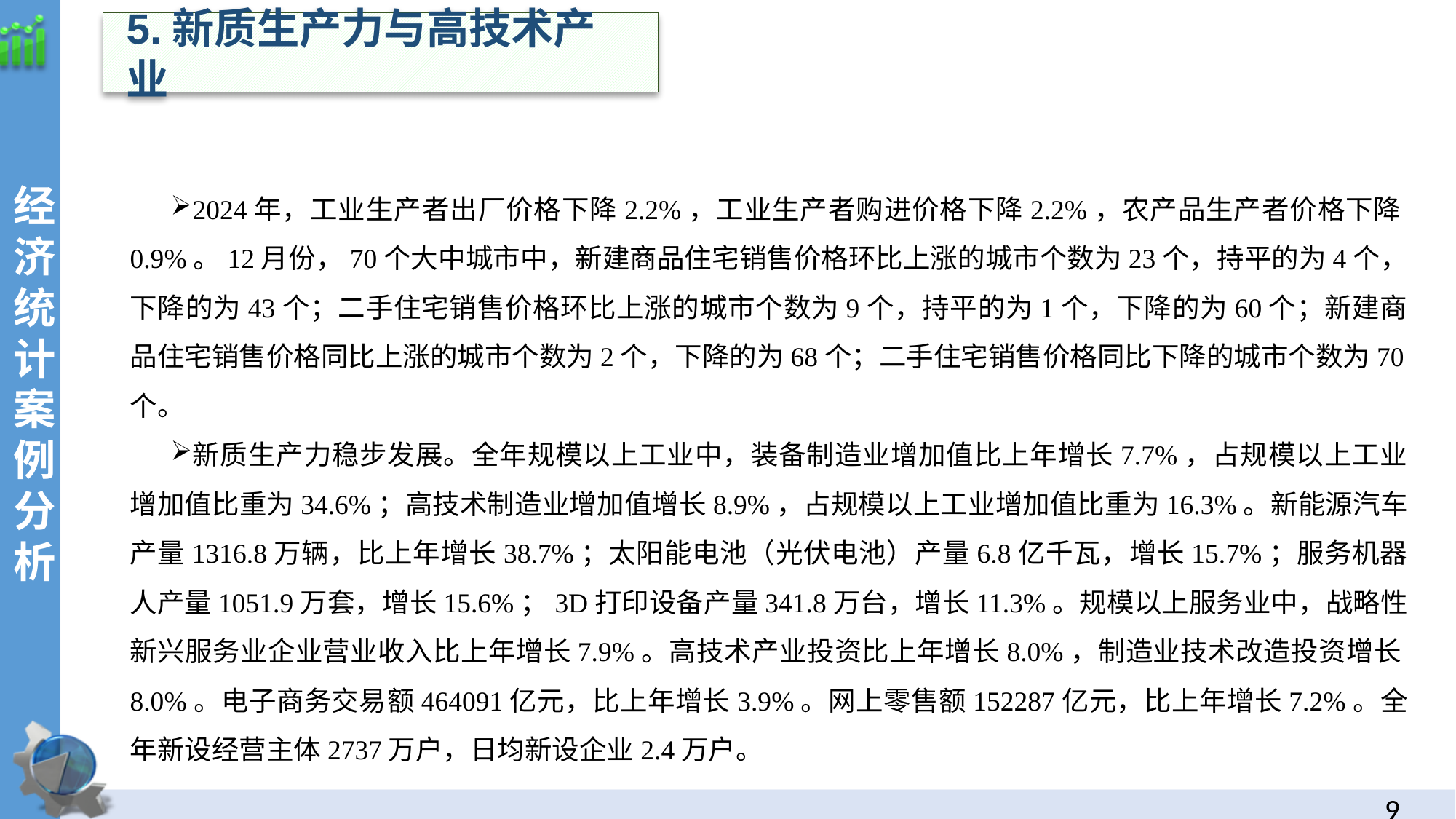

5.新质生产力与高技术产业
经济统计案例分析

2024年，工业生产者出厂价格下降2.2%，工业生产者购进价格下降2.2%，农产品生产者价格下降0.9%。12月份，70个大中城市中，新建商品住宅销售价格环比上涨的城市个数为23个，持平的为4个，下降的为43个；二手住宅销售价格环比上涨的城市个数为9个，持平的为1个，下降的为60个；新建商品住宅销售价格同比上涨的城市个数为2个，下降的为68个；二手住宅销售价格同比下降的城市个数为70个。
新质生产力稳步发展。全年规模以上工业中，装备制造业增加值比上年增长7.7%，占规模以上工业增加值比重为34.6%；高技术制造业增加值增长8.9%，占规模以上工业增加值比重为16.3%。新能源汽车产量1316.8万辆，比上年增长38.7%；太阳能电池（光伏电池）产量6.8亿千瓦，增长15.7%；服务机器人产量1051.9万套，增长15.6%；3D打印设备产量341.8万台，增长11.3%。规模以上服务业中，战略性新兴服务业企业营业收入比上年增长7.9%。高技术产业投资比上年增长8.0%，制造业技术改造投资增长8.0%。电子商务交易额464091亿元，比上年增长3.9%。网上零售额152287亿元，比上年增长7.2%。全年新设经营主体2737万户，日均新设企业2.4万户。

9